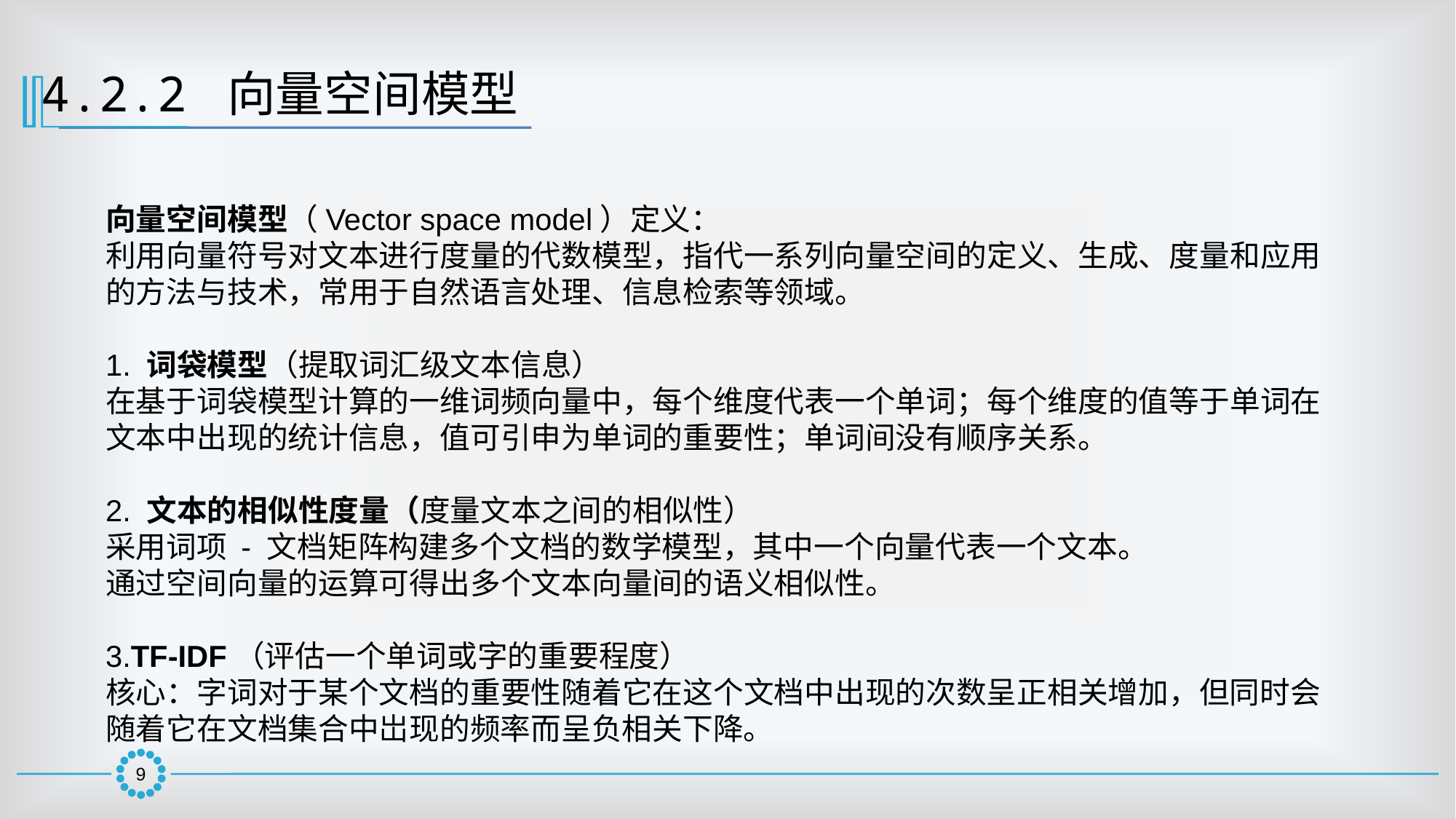

4.2.2 向量空间模型

向量空间模型（Vector space model）定义：
利用向量符号对文本进行度量的代数模型，指代一系列向量空间的定义、生成、度量和应用的方法与技术，常用于自然语言处理、信息检索等领域。

1. 词袋模型（提取词汇级文本信息）
在基于词袋模型计算的一维词频向量中，每个维度代表一个单词；每个维度的值等于单词在文本中出现的统计信息，值可引申为单词的重要性；单词间没有顺序关系。

2. 文本的相似性度量（度量文本之间的相似性）
采用词项 - 文档矩阵构建多个文档的数学模型，其中一个向量代表一个文本。
通过空间向量的运算可得出多个文本向量间的语义相似性。

3.TF-IDF（评估一个单词或字的重要程度）
核心：字词对于某个文档的重要性随着它在这个文档中出现的次数呈正相关增加，但同时会随着它在文档集合中岀现的频率而呈负相关下降。

9